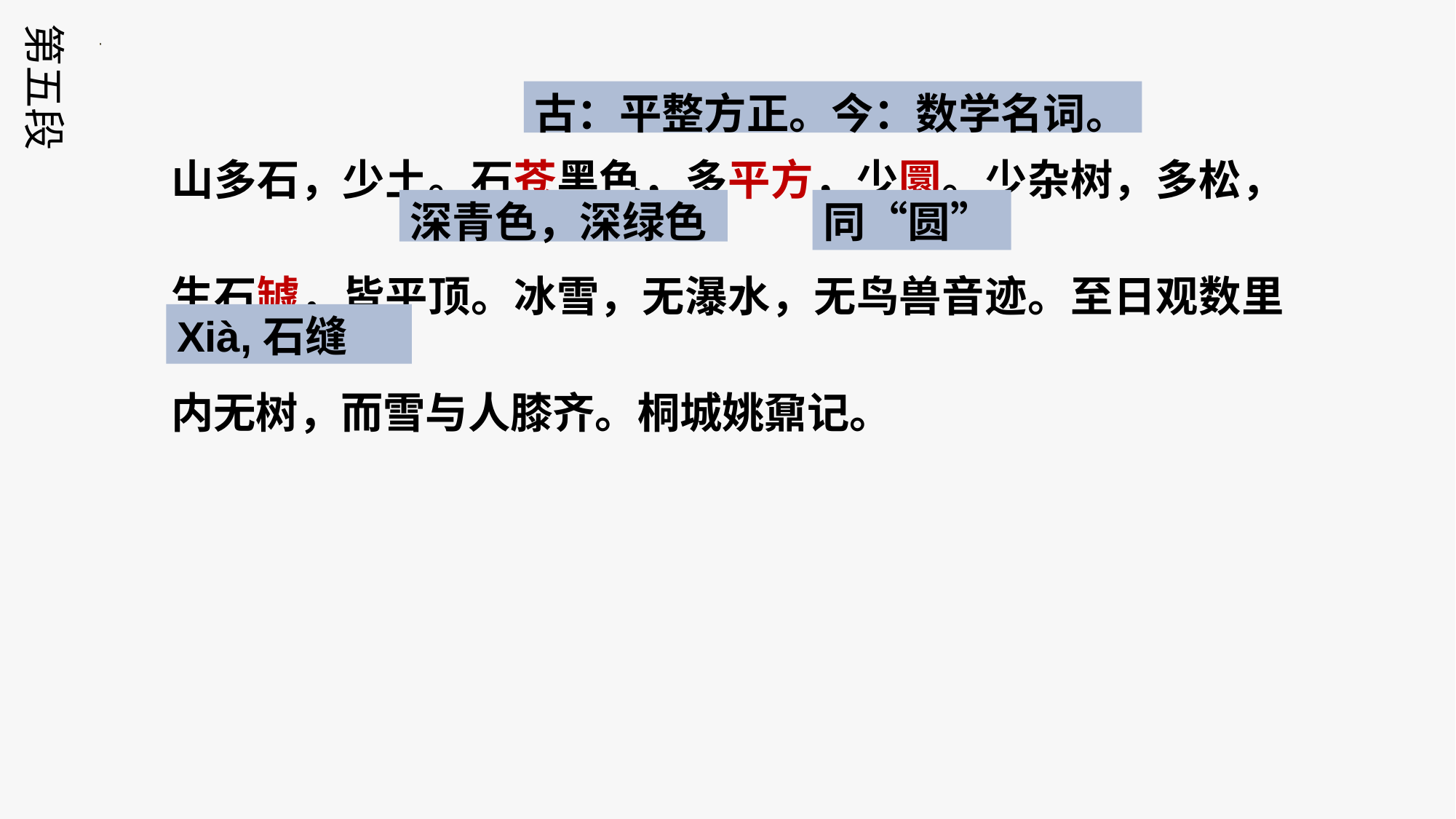

第五段
古：平整方正。今：数学名词。
山多石，少土。石苍黑色，多平方，少圜。少杂树，多松，生石罅，皆平顶。冰雪，无瀑水，无鸟兽音迹。至日观数里内无树，而雪与人膝齐。桐城姚鼐记。

深青色，深绿色
同“圆”
Xià,石缝